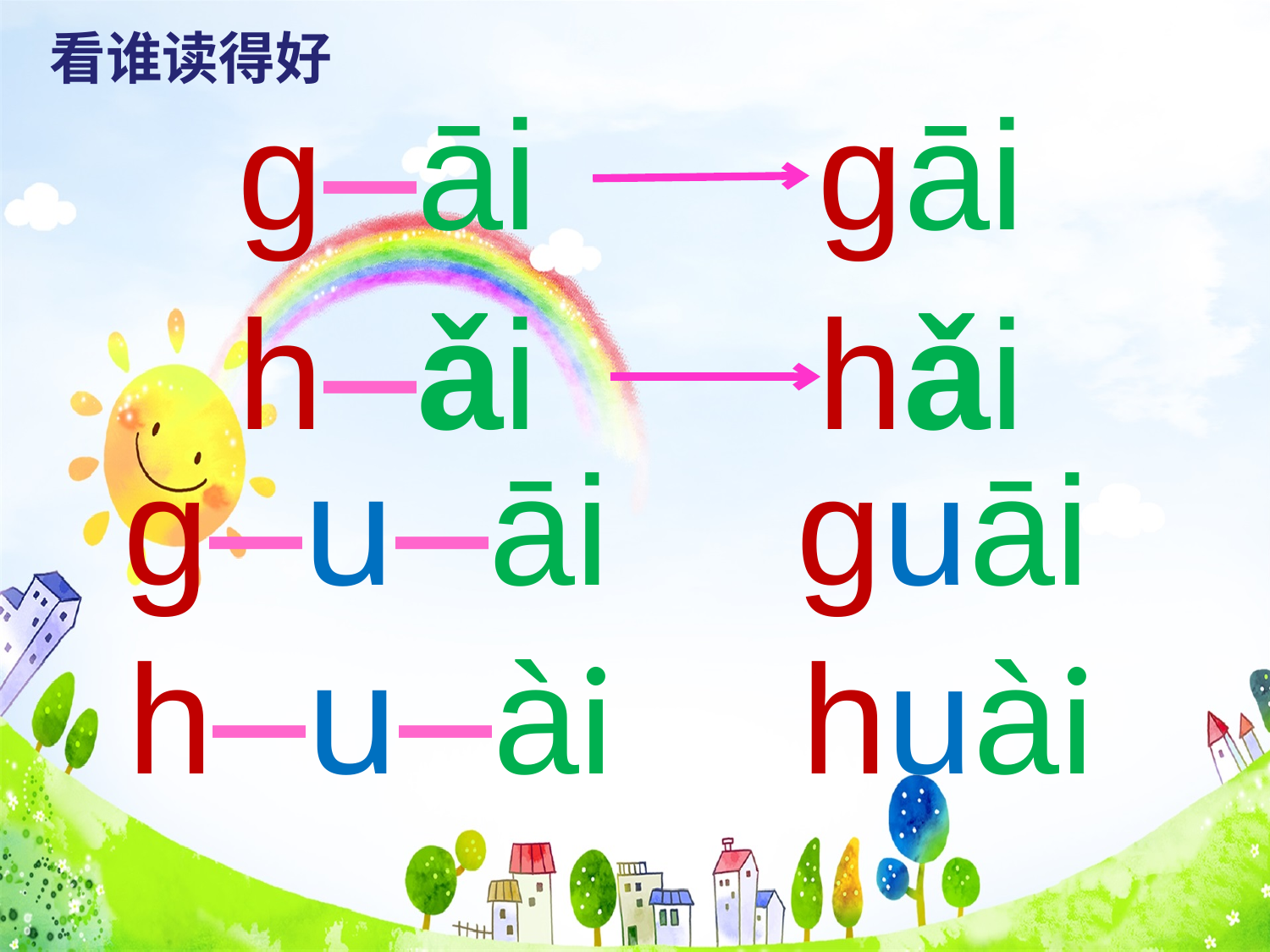

看谁读得好
g—āi   gāi
h—ǎi   hǎi
g—u—āi  guāi
h—u—ài  huài